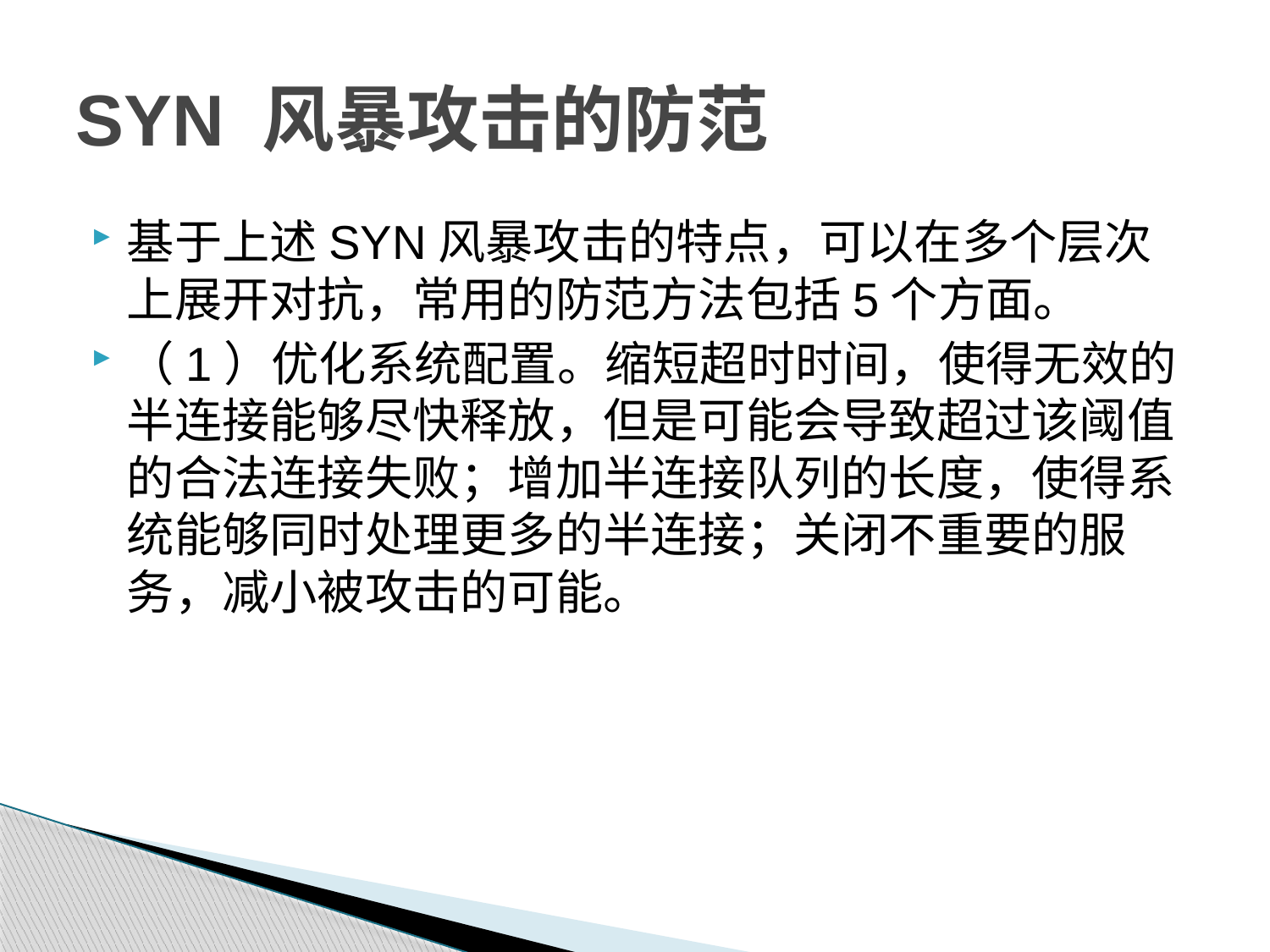

# SYN 风暴攻击的防范
基于上述SYN风暴攻击的特点，可以在多个层次上展开对抗，常用的防范方法包括5个方面。
（1）优化系统配置。缩短超时时间，使得无效的半连接能够尽快释放，但是可能会导致超过该阈值的合法连接失败；增加半连接队列的长度，使得系统能够同时处理更多的半连接；关闭不重要的服务，减小被攻击的可能。